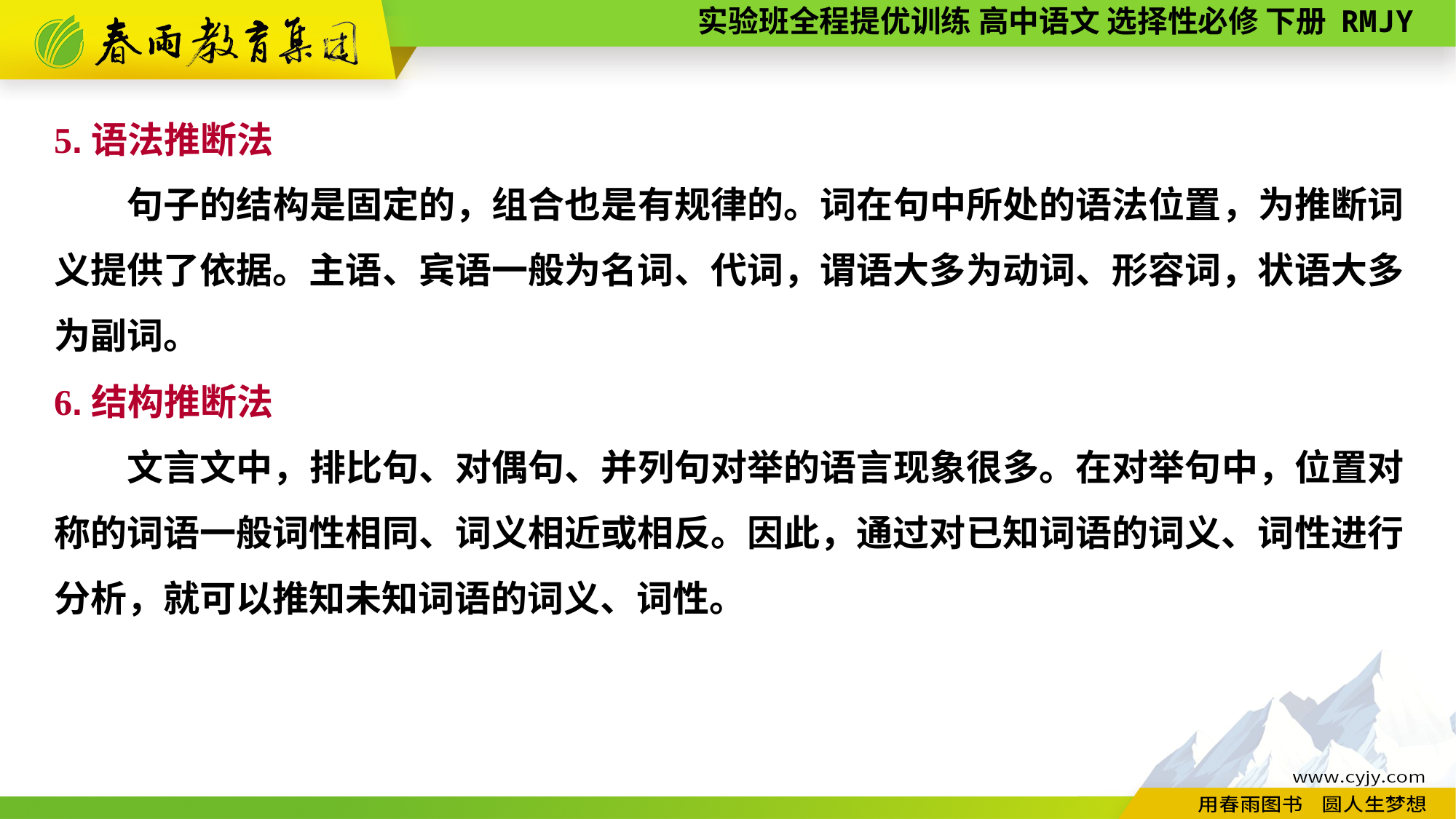

5.语法推断法
句子的结构是固定的，组合也是有规律的。词在句中所处的语法位置，为推断词义提供了依据。主语、宾语一般为名词、代词，谓语大多为动词、形容词，状语大多为副词。
6.结构推断法
文言文中，排比句、对偶句、并列句对举的语言现象很多。在对举句中，位置对称的词语一般词性相同、词义相近或相反。因此，通过对已知词语的词义、词性进行分析，就可以推知未知词语的词义、词性。